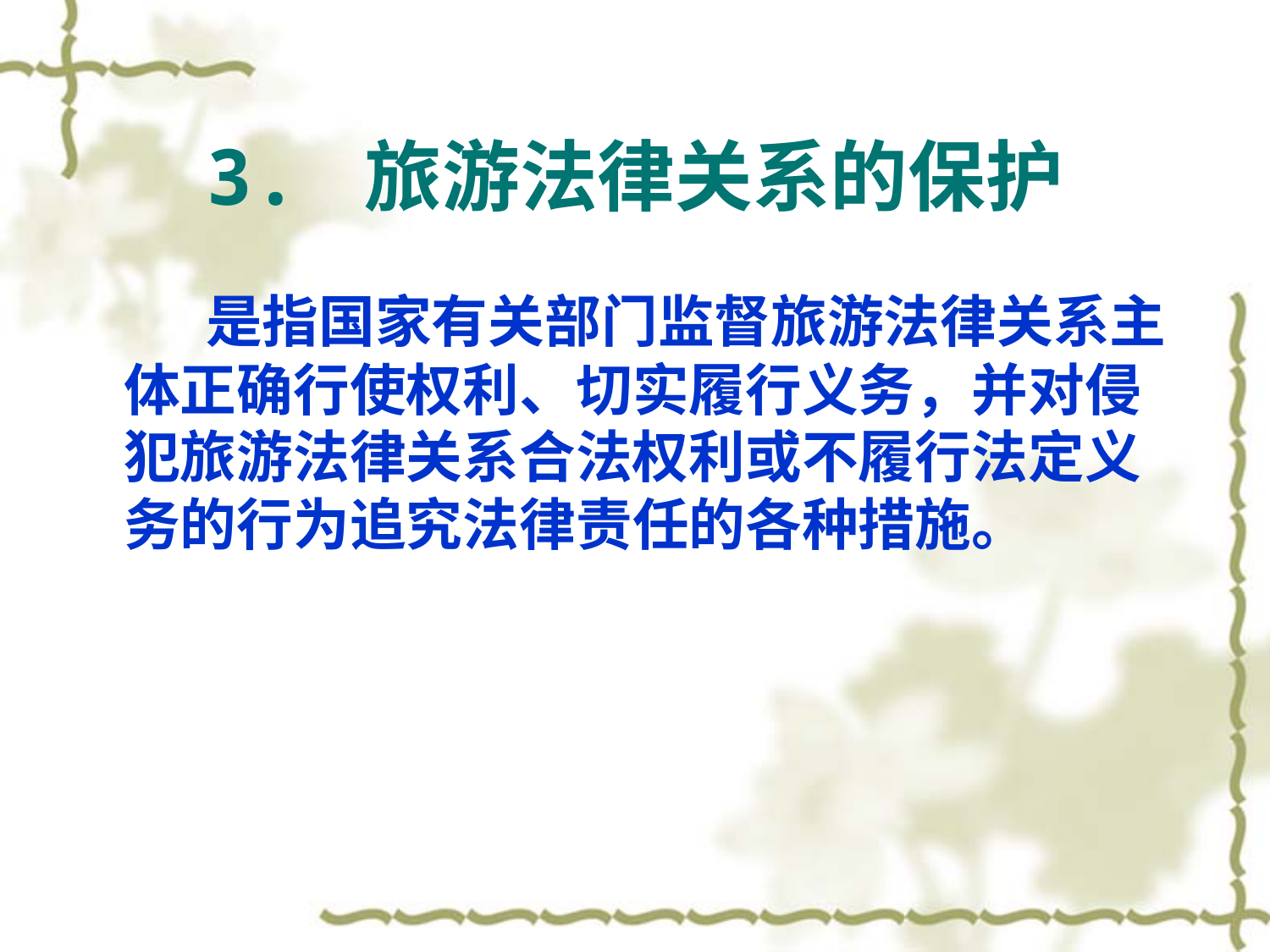

# 3. 旅游法律关系的保护

         是指国家有关部门监督旅游法律关系主体正确行使权利、切实履行义务，并对侵犯旅游法律关系合法权利或不履行法定义务的行为追究法律责任的各种措施。